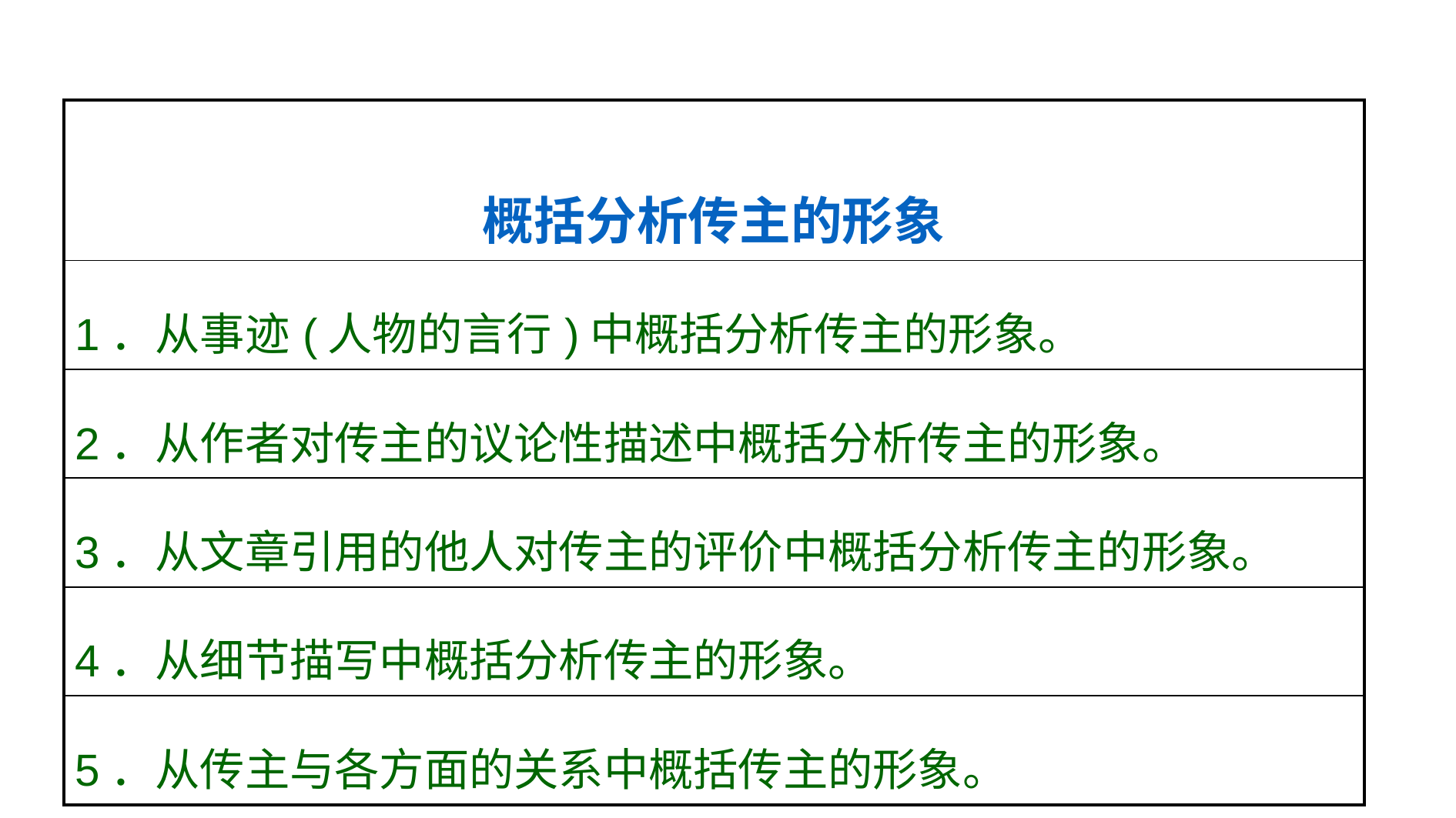

| 概括分析传主的形象 |
| --- |
| 1．从事迹(人物的言行)中概括分析传主的形象。 |
| 2．从作者对传主的议论性描述中概括分析传主的形象。 |
| 3．从文章引用的他人对传主的评价中概括分析传主的形象。 |
| 4．从细节描写中概括分析传主的形象。 |
| 5．从传主与各方面的关系中概括传主的形象。 |